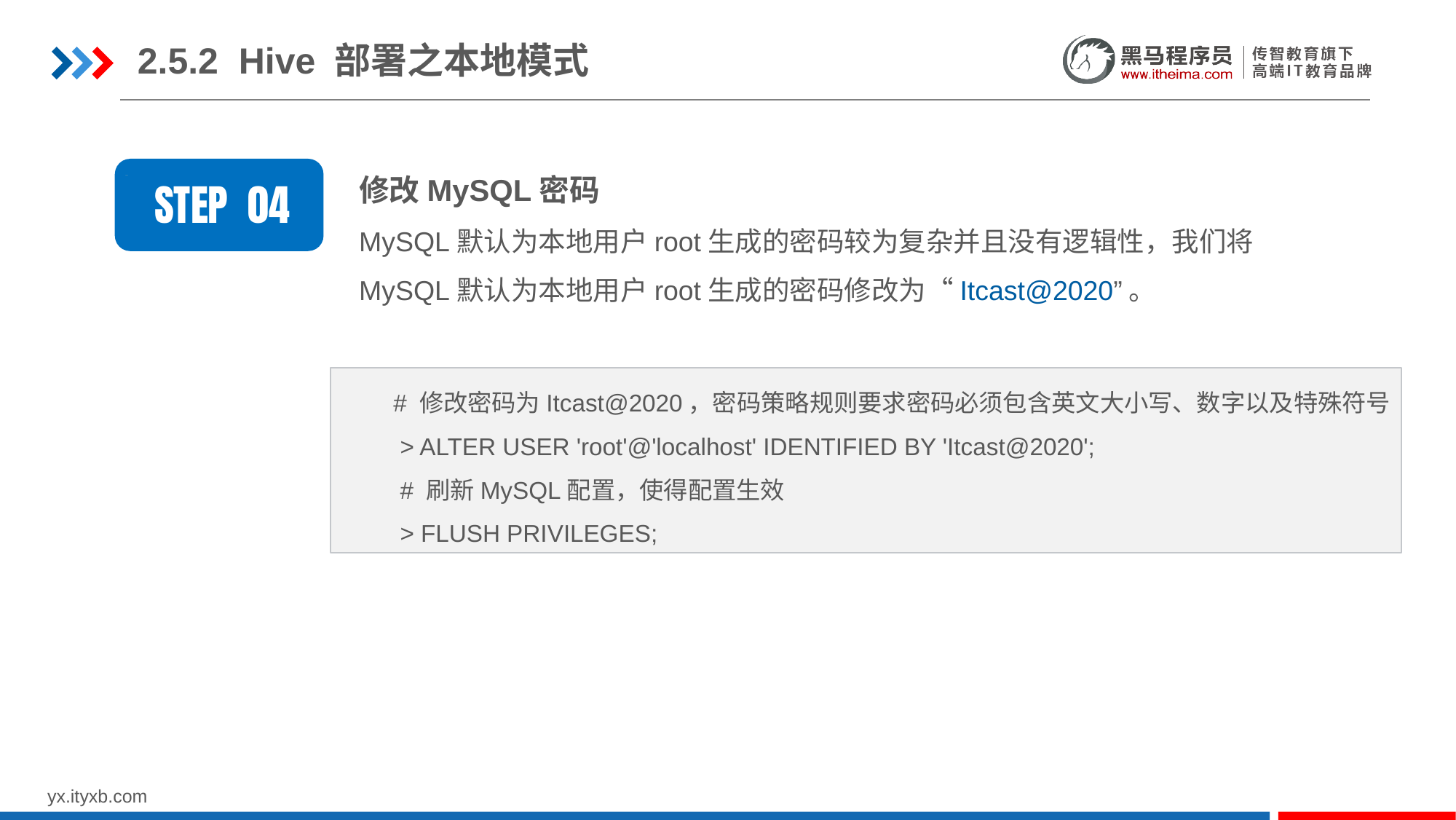

2.5.2  Hive 部署之本地模式

修改MySQL密码
MySQL默认为本地用户root生成的密码较为复杂并且没有逻辑性，我们将MySQL默认为本地用户root生成的密码修改为“Itcast@2020”。

STEP  04
   # 修改密码为Itcast@2020，密码策略规则要求密码必须包含英文大小写、数字以及特殊符号
    > ALTER USER 'root'@'localhost' IDENTIFIED BY 'Itcast@2020';
    # 刷新MySQL配置，使得配置生效
    > FLUSH PRIVILEGES;